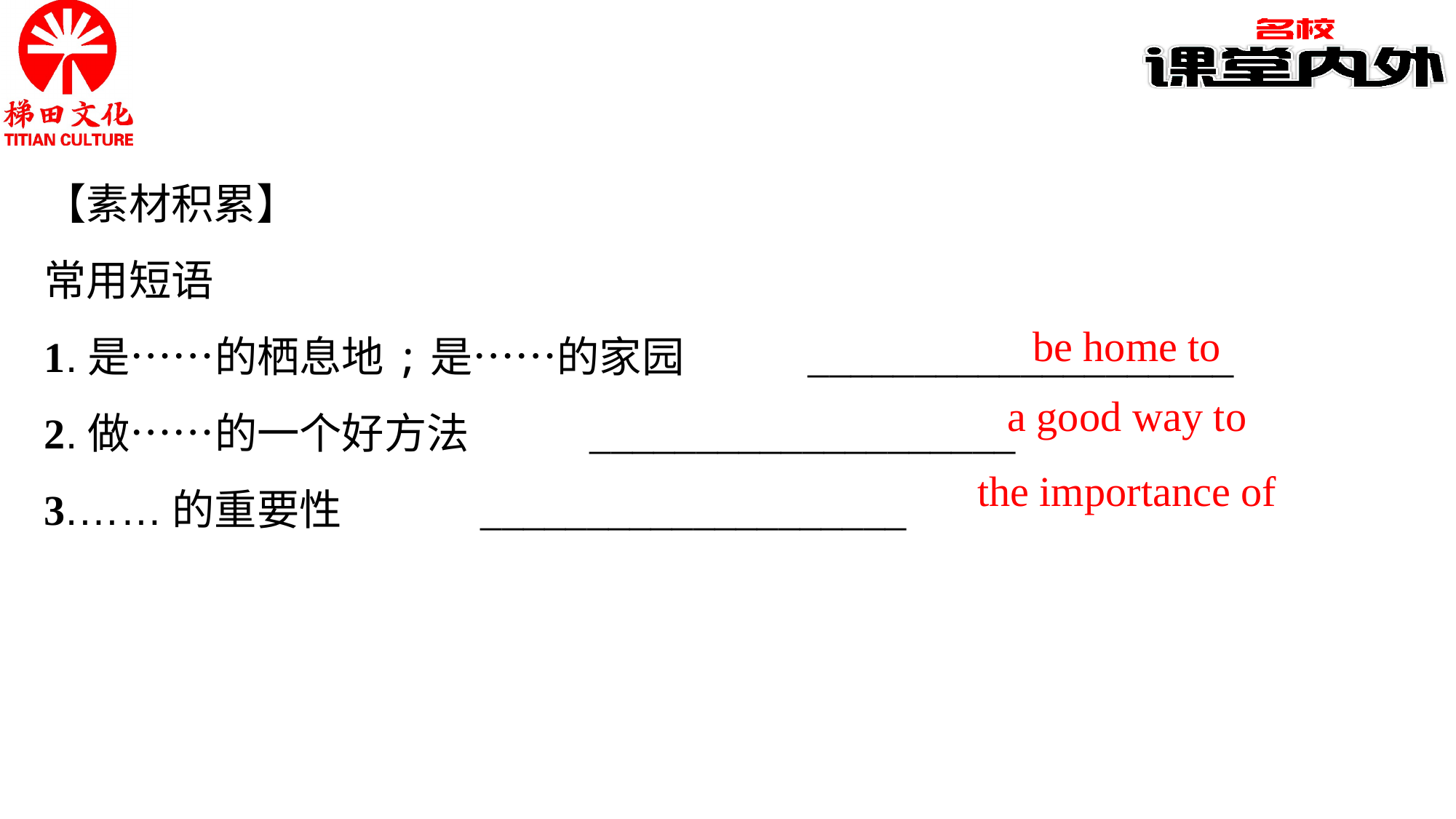

【素材积累】
常用短语
1.是……的栖息地;是……的家园		____________________
2.做……的一个好方法		____________________
3.……的重要性		____________________
be home to
a good way to
the importance of